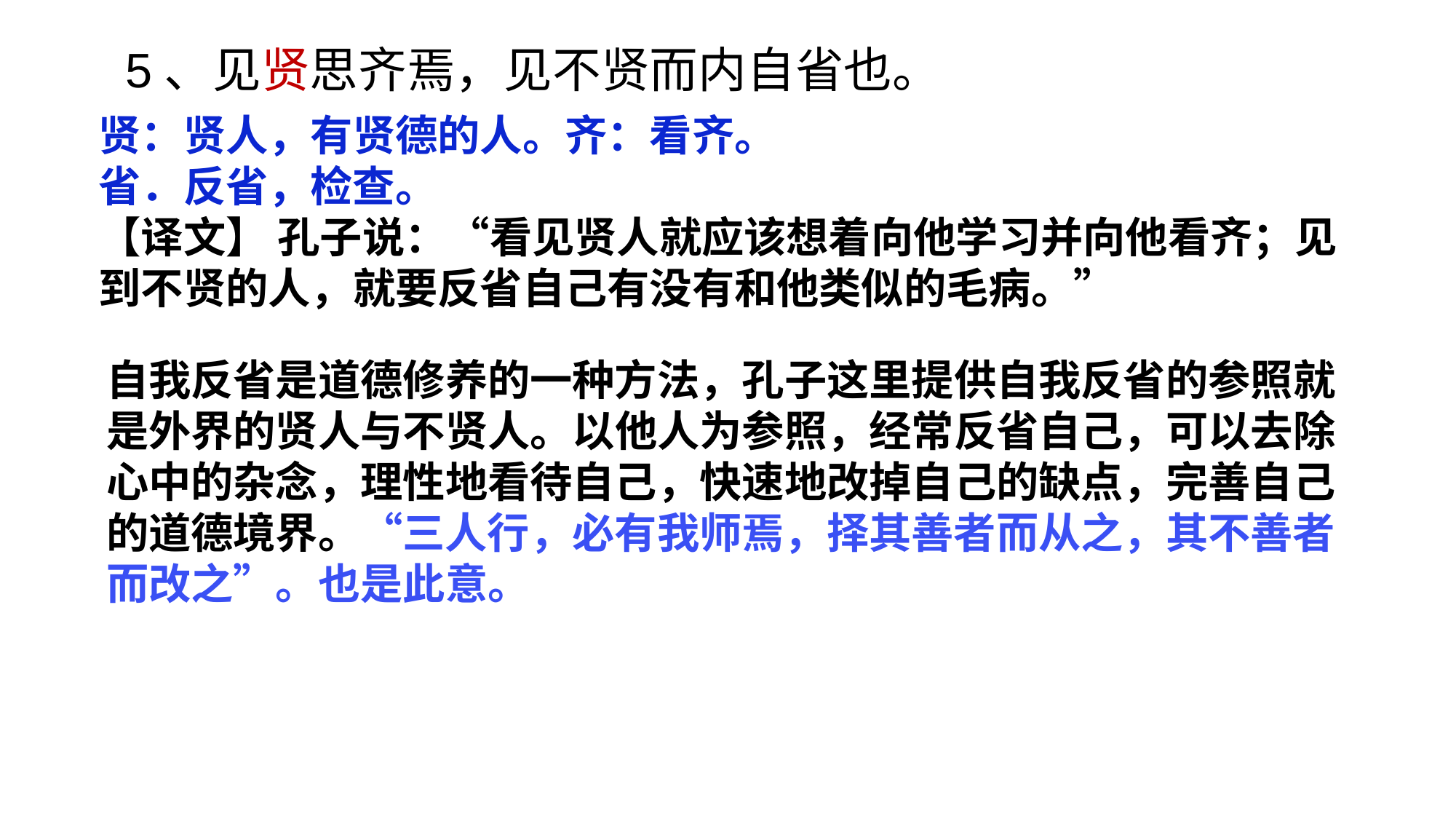

5、见贤思齐焉，见不贤而内自省也。
贤：贤人，有贤德的人。齐：看齐。
省．反省，检查。
【译文】 孔子说：“看见贤人就应该想着向他学习并向他看齐；见到不贤的人，就要反省自己有没有和他类似的毛病。”
自我反省是道德修养的一种方法，孔子这里提供自我反省的参照就是外界的贤人与不贤人。以他人为参照，经常反省自己，可以去除心中的杂念，理性地看待自己，快速地改掉自己的缺点，完善自己的道德境界。“三人行，必有我师焉，择其善者而从之，其不善者而改之”。也是此意。